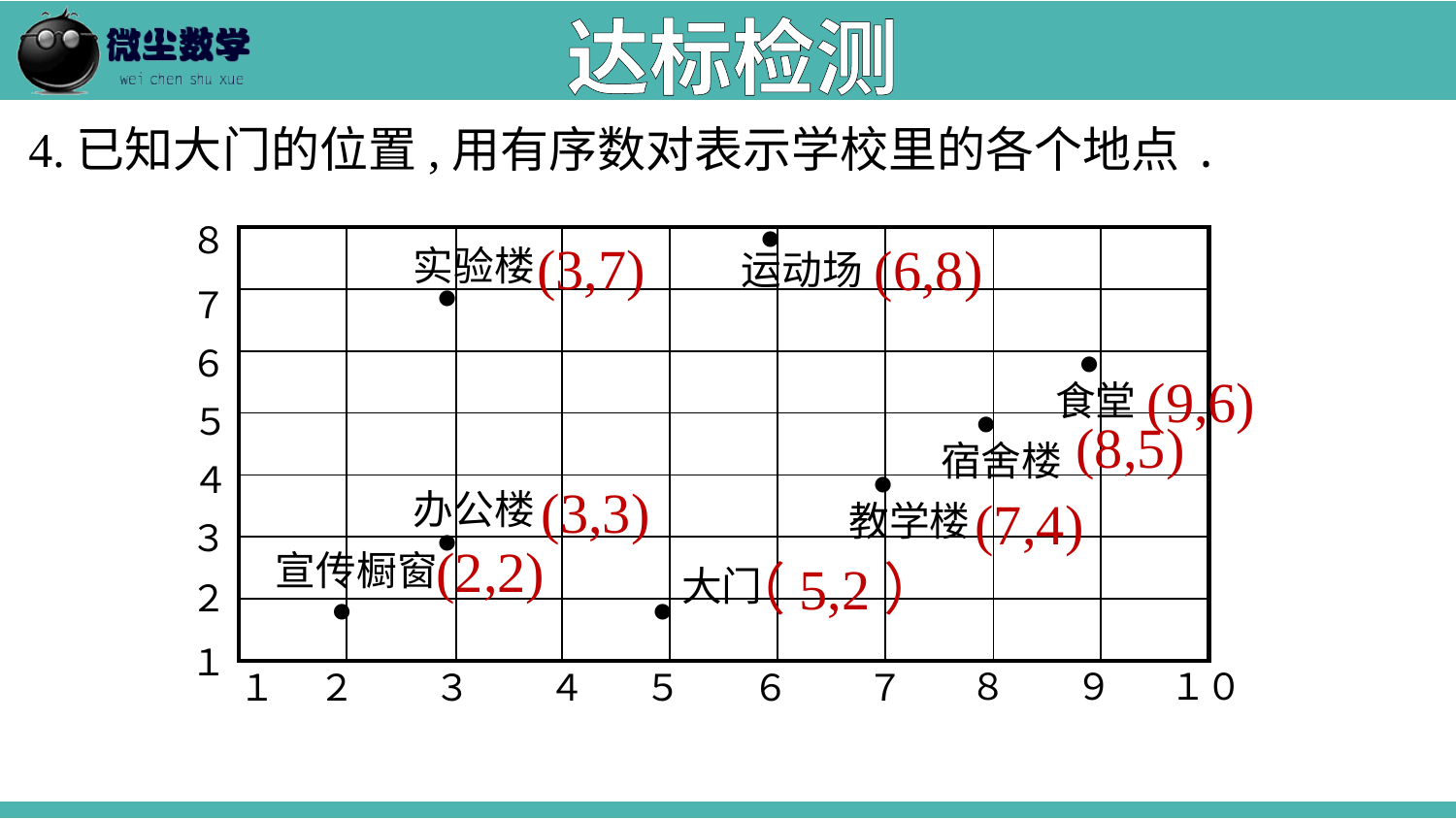

达标检测
4.已知大门的位置,用有序数对表示学校里的各个地点.
●
８
７
６
５
４
３
２
１
(3,7)
|  |  |  |  |  |  |  |  |  |
| --- | --- | --- | --- | --- | --- | --- | --- | --- |
|  |  |  |  |  |  |  |  |  |
|  |  |  |  |  |  |  |  |  |
|  |  |  |  |  |  |  |  |  |
|  |  |  |  |  |  |  |  |  |
|  |  |  |  |  |  |  |  |  |
|  |  |  |  |  |  |  |  |  |
(6,8)
实验楼
运动场
●
●
(9,6)
食堂
●
(8,5)
宿舍楼
●
(3,3)
办公楼
(7,4)
教学楼
●
(2,2)
宣传橱窗
（5,2）
大门
●
●
８
９
１０
１
２
３
４
５
６
７